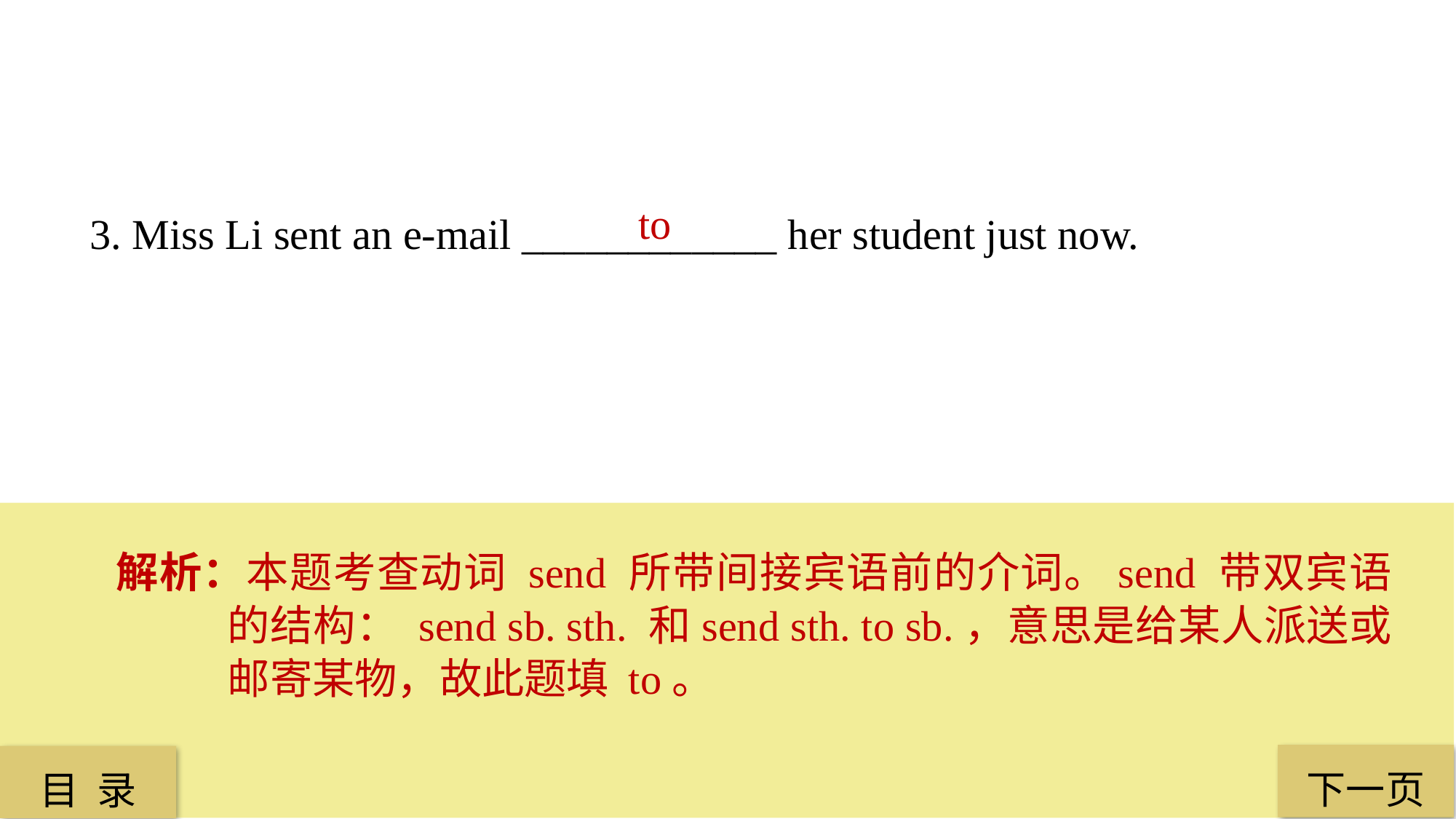

to
3. Miss Li sent an e-mail ____________ her student just now.
解析：本题考查动词 send 所带间接宾语前的介词。send 带双宾语的结构： send sb. sth. 和send sth. to sb.，意思是给某人派送或邮寄某物，故此题填 to。